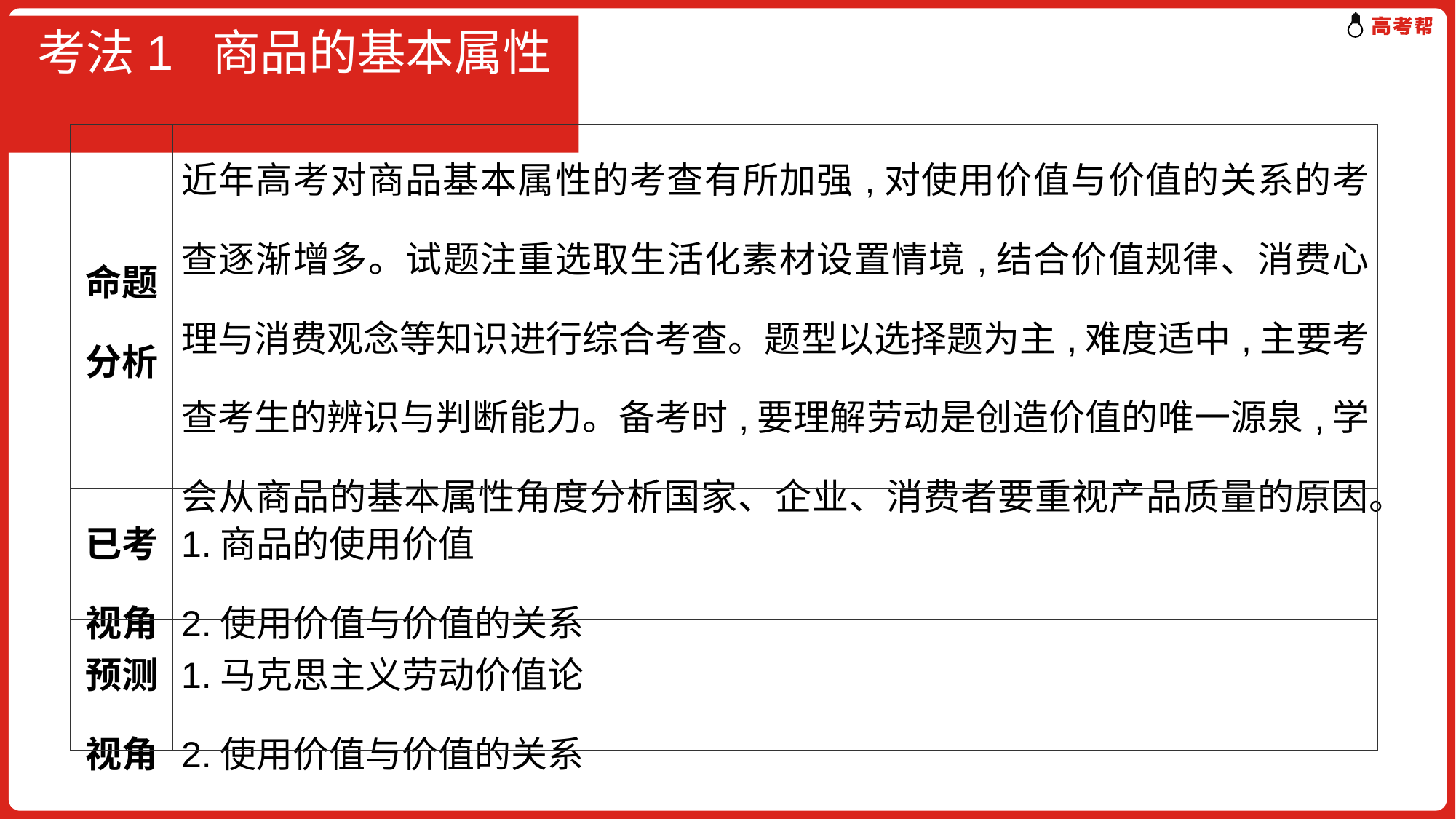

# 考法1  商品的基本属性
| 命题分析 | 近年高考对商品基本属性的考查有所加强,对使用价值与价值的关系的考查逐渐增多。试题注重选取生活化素材设置情境,结合价值规律、消费心理与消费观念等知识进行综合考查。题型以选择题为主,难度适中,主要考查考生的辨识与判断能力。备考时,要理解劳动是创造价值的唯一源泉,学会从商品的基本属性角度分析国家、企业、消费者要重视产品质量的原因。 |
| --- | --- |
| 已考视角 | 1.商品的使用价值 2.使用价值与价值的关系 |
| 预测视角 | 1.马克思主义劳动价值论 2.使用价值与价值的关系 |